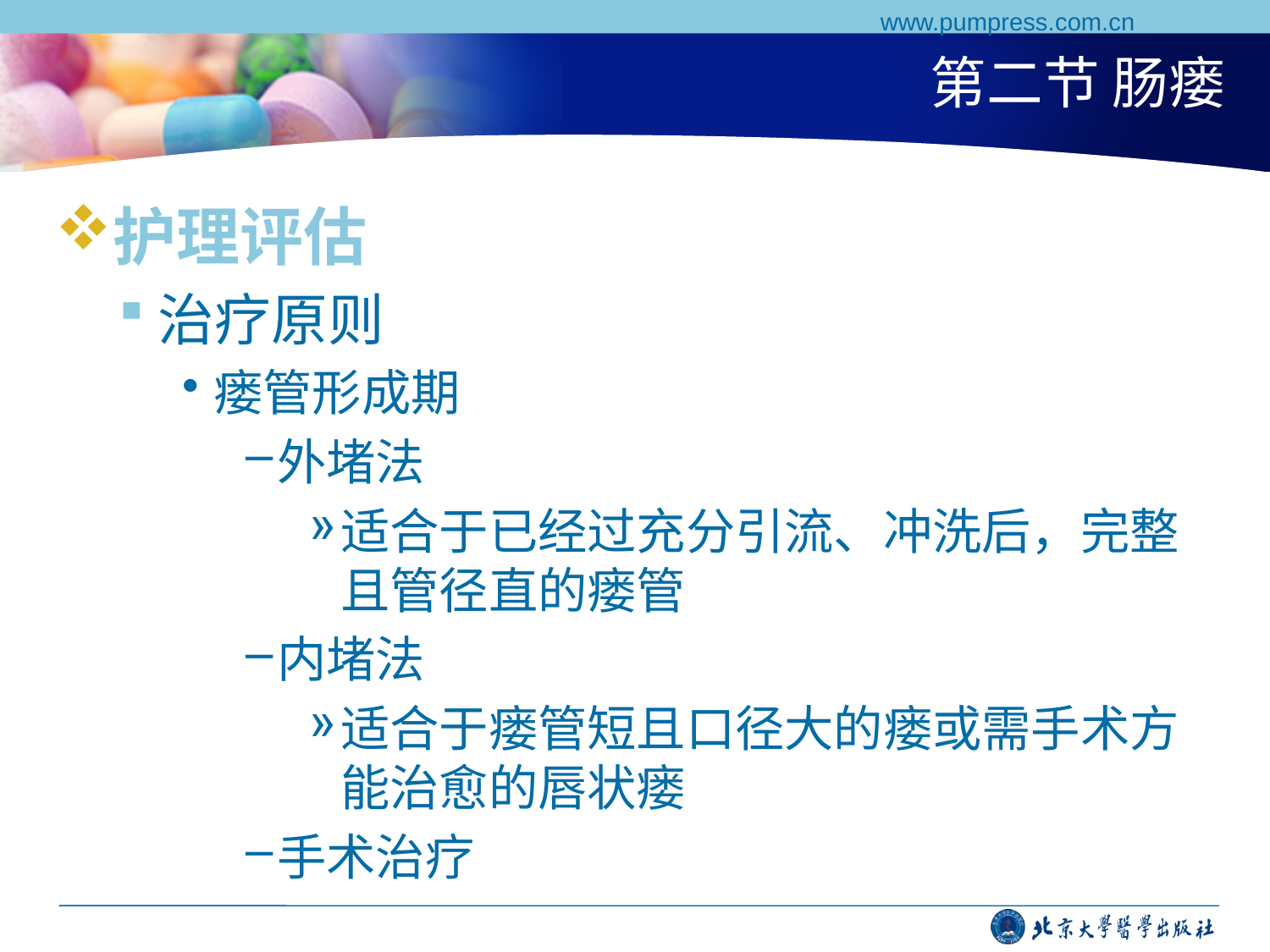

www.pumpress.com.cn
# 第二节 肠瘘
护理评估
治疗原则
瘘管形成期
外堵法
适合于已经过充分引流、冲洗后，完整且管径直的瘘管
内堵法
适合于瘘管短且口径大的瘘或需手术方能治愈的唇状瘘
手术治疗